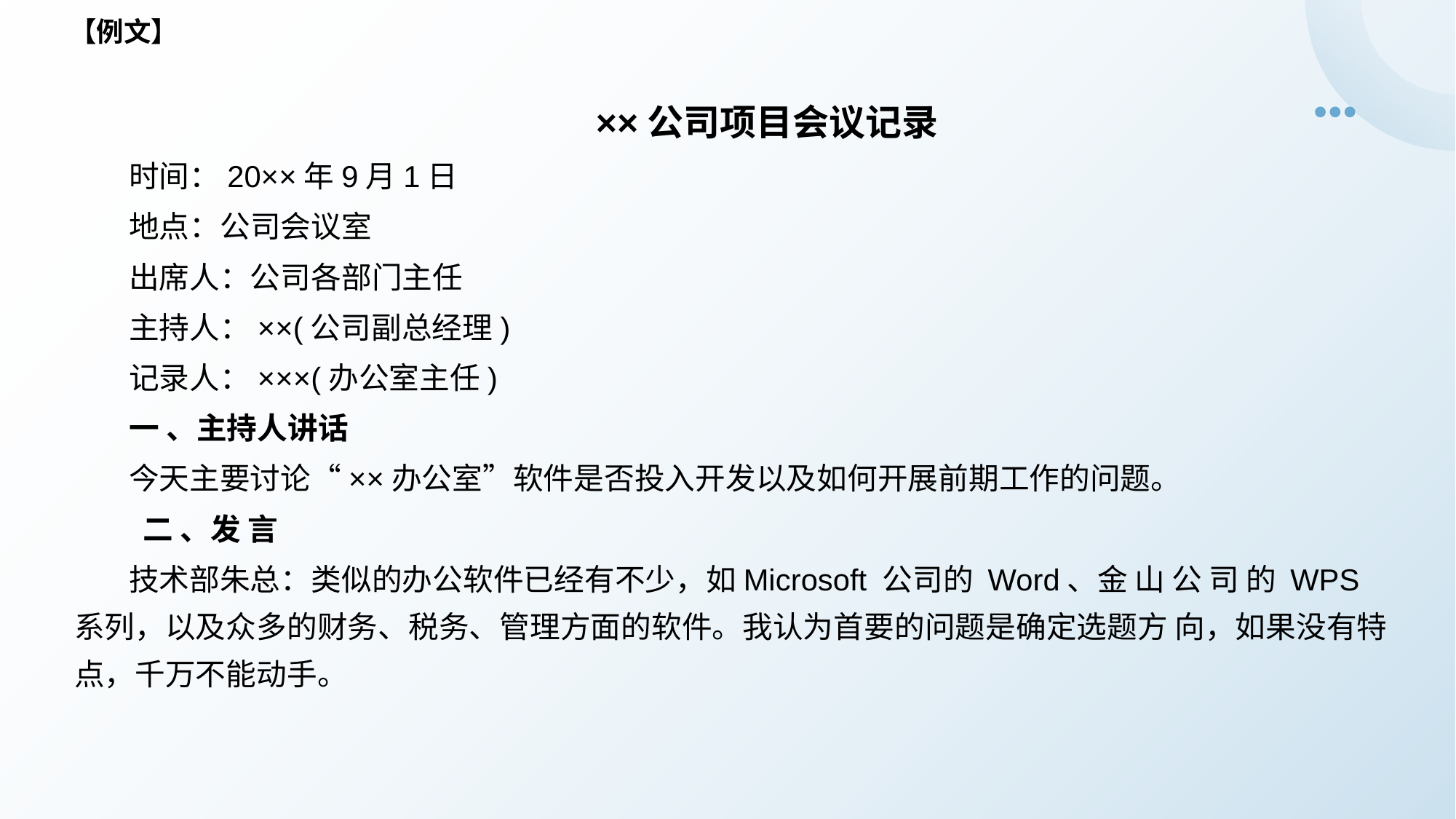

【例文】

××公司项目会议记录
时间：20××年9月1日
地点：公司会议室
出席人：公司各部门主任
主持人：××(公司副总经理)
记录人：×××(办公室主任)
一 、主持人讲话
今天主要讨论“××办公室”软件是否投入开发以及如何开展前期工作的问题。
 二 、发 言
技术部朱总：类似的办公软件已经有不少，如Microsoft 公司的 Word、金 山 公 司 的 WPS 系列，以及众多的财务、税务、管理方面的软件。我认为首要的问题是确定选题方 向，如果没有特点，千万不能动手。